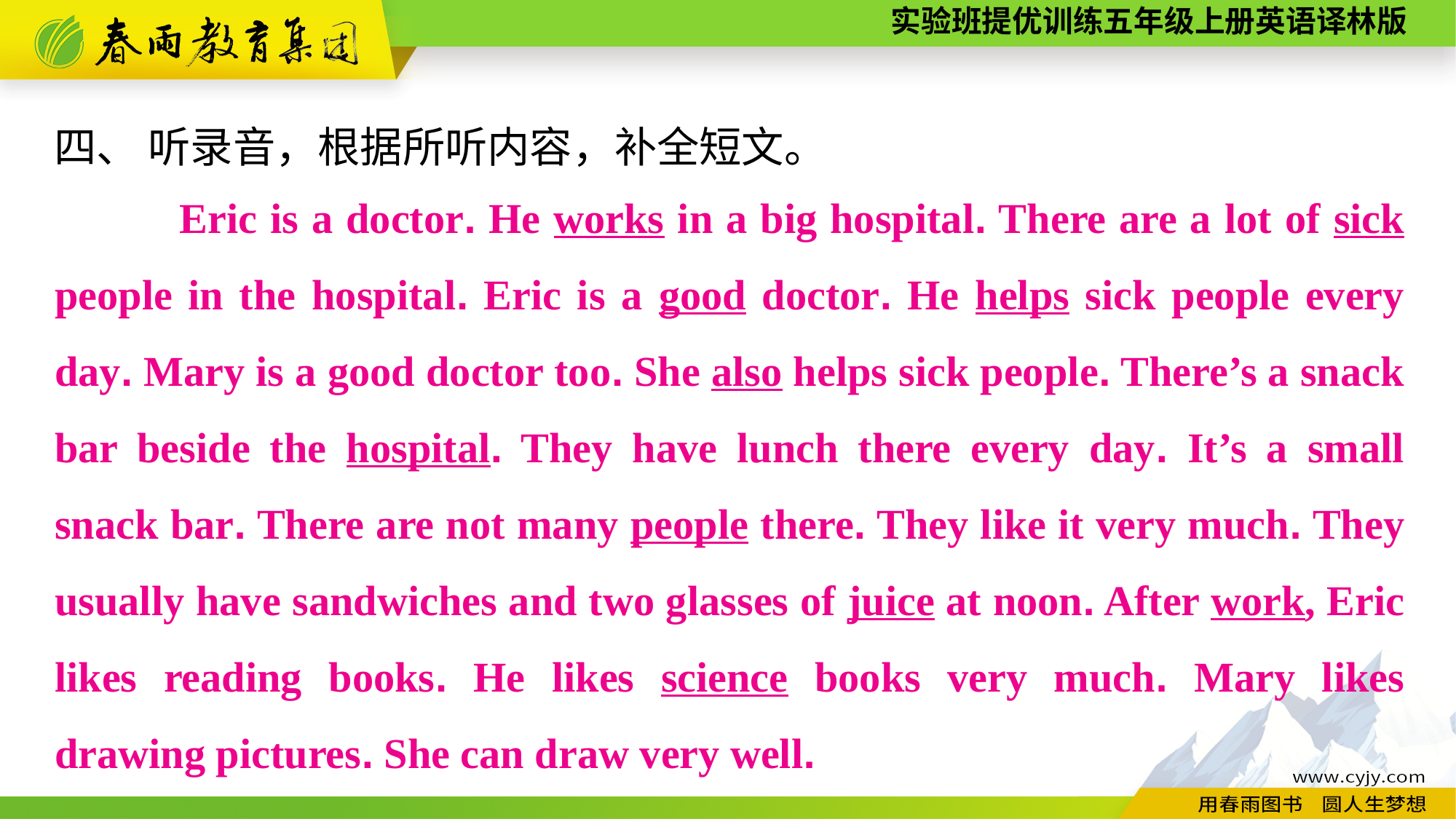

四、 听录音，根据所听内容，补全短文。
 　　Eric is a doctor. He works in a big hospital. There are a lot of sick people in the hospital. Eric is a good doctor. He helps sick people every day. Mary is a good doctor too. She also helps sick people. There’s a snack bar beside the hospital. They have lunch there every day. It’s a small snack bar. There are not many people there. They like it very much. They usually have sandwiches and two glasses of juice at noon. After work, Eric likes reading books. He likes science books very much. Mary likes drawing pictures. She can draw very well.